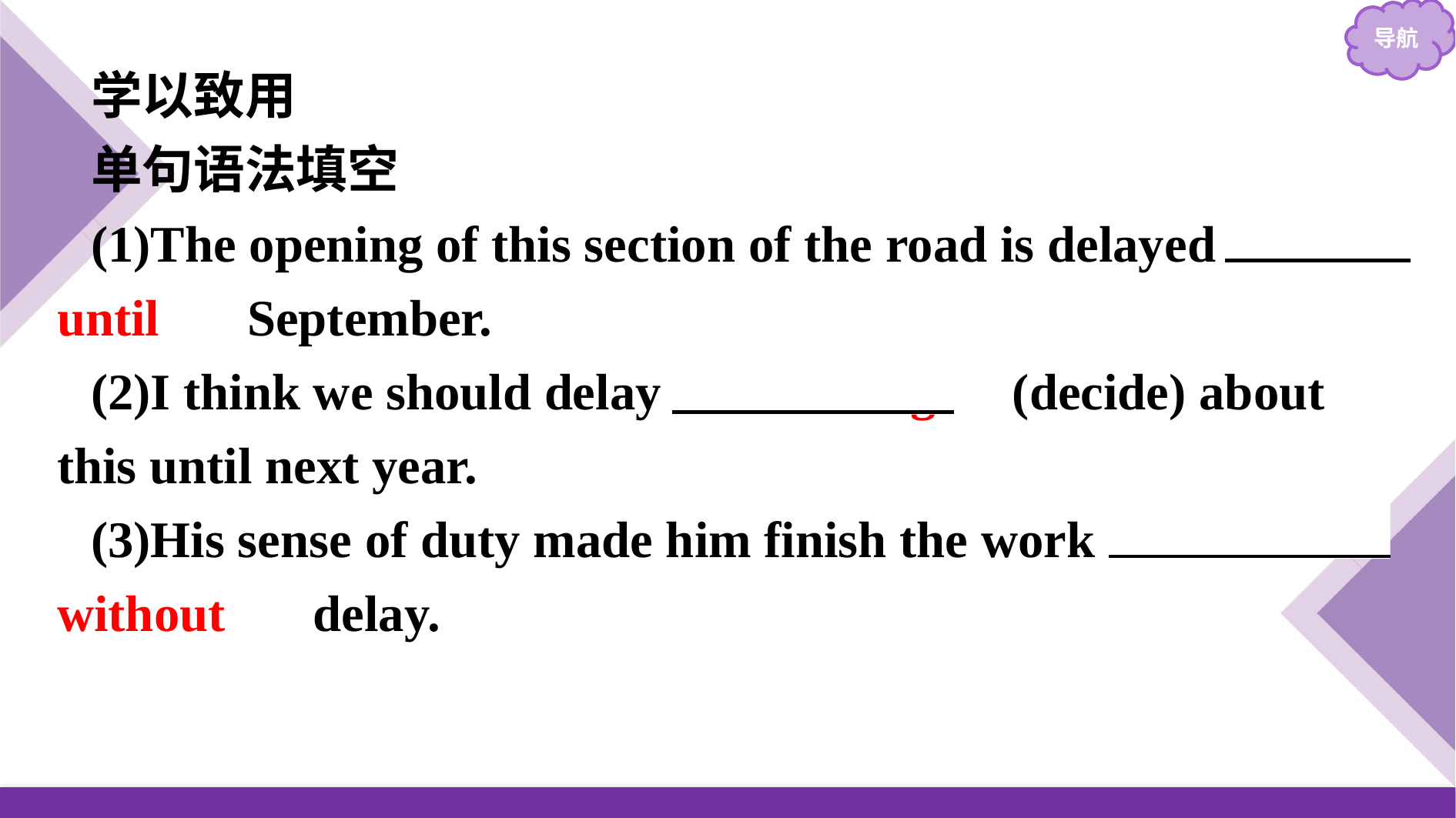

学以致用
单句语法填空
(1)The opening of this section of the road is delayed 　until　 September.
(2)I think we should delay 　deciding　(decide) about this until next year.
(3)His sense of duty made him finish the work 　without　 delay.